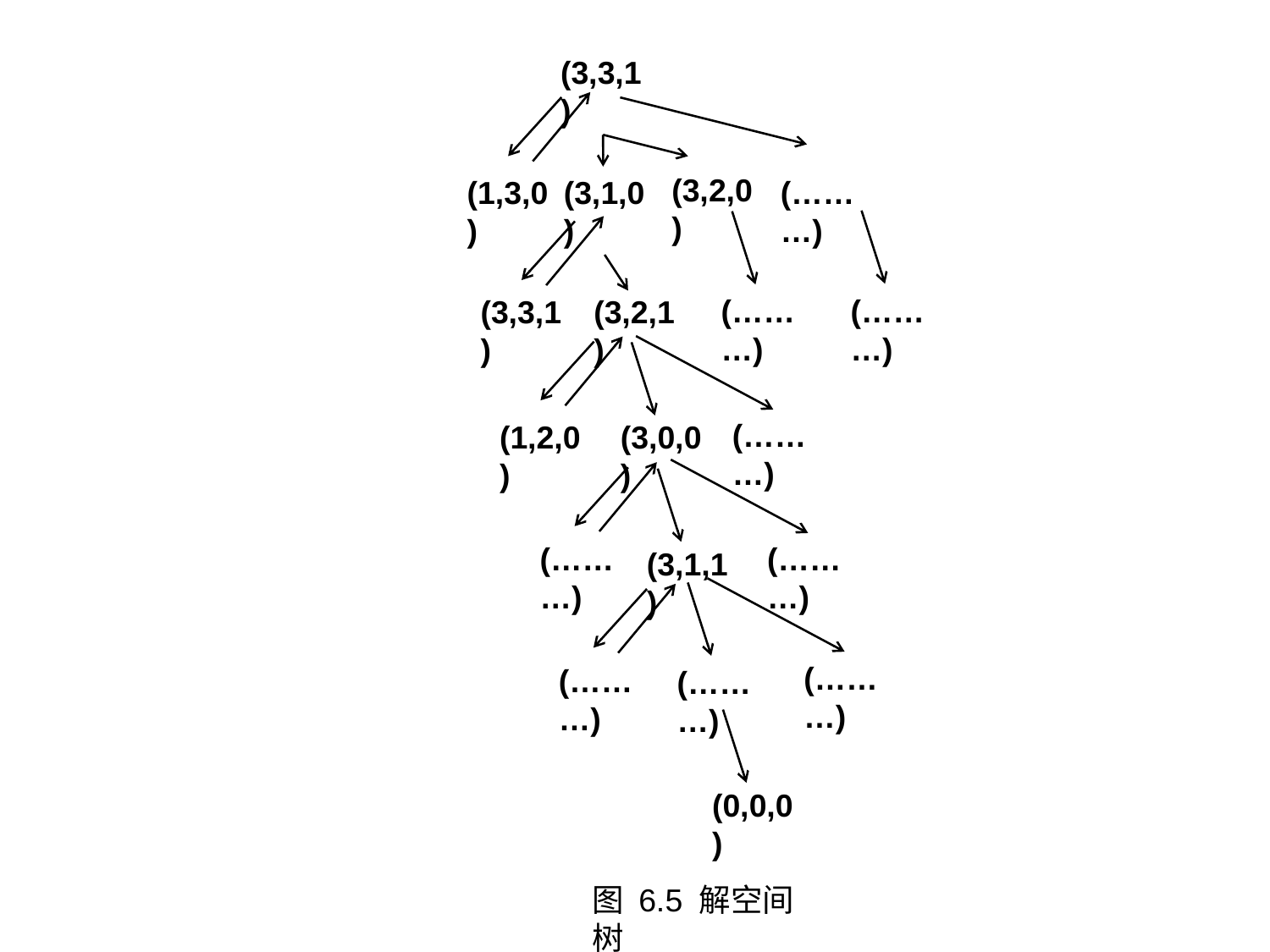

(3,3,1)
(3,2,0)
(3,1,0)
(………)
(1,3,0)
(………)
(………)
(3,3,1)
(3,2,1)
(………)
(1,2,0)
(3,0,0)
(………)
(………)
(3,1,1)
(………)
(………)
(………)
(0,0,0)
图 6.5 解空间树